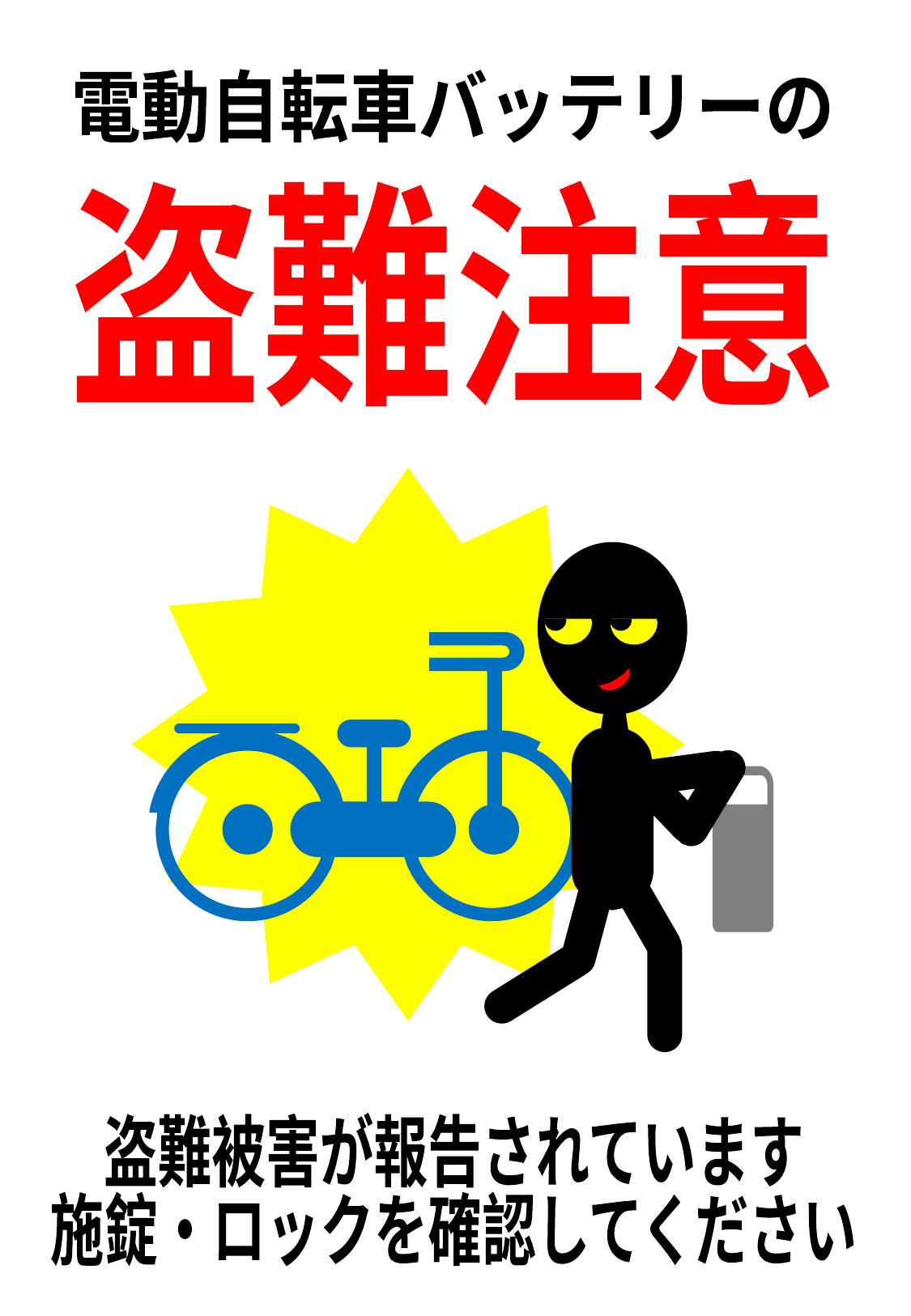

電動自転車バッテリーの
盗難注意

盗難被害が報告されています
施錠・ロックを確認してください